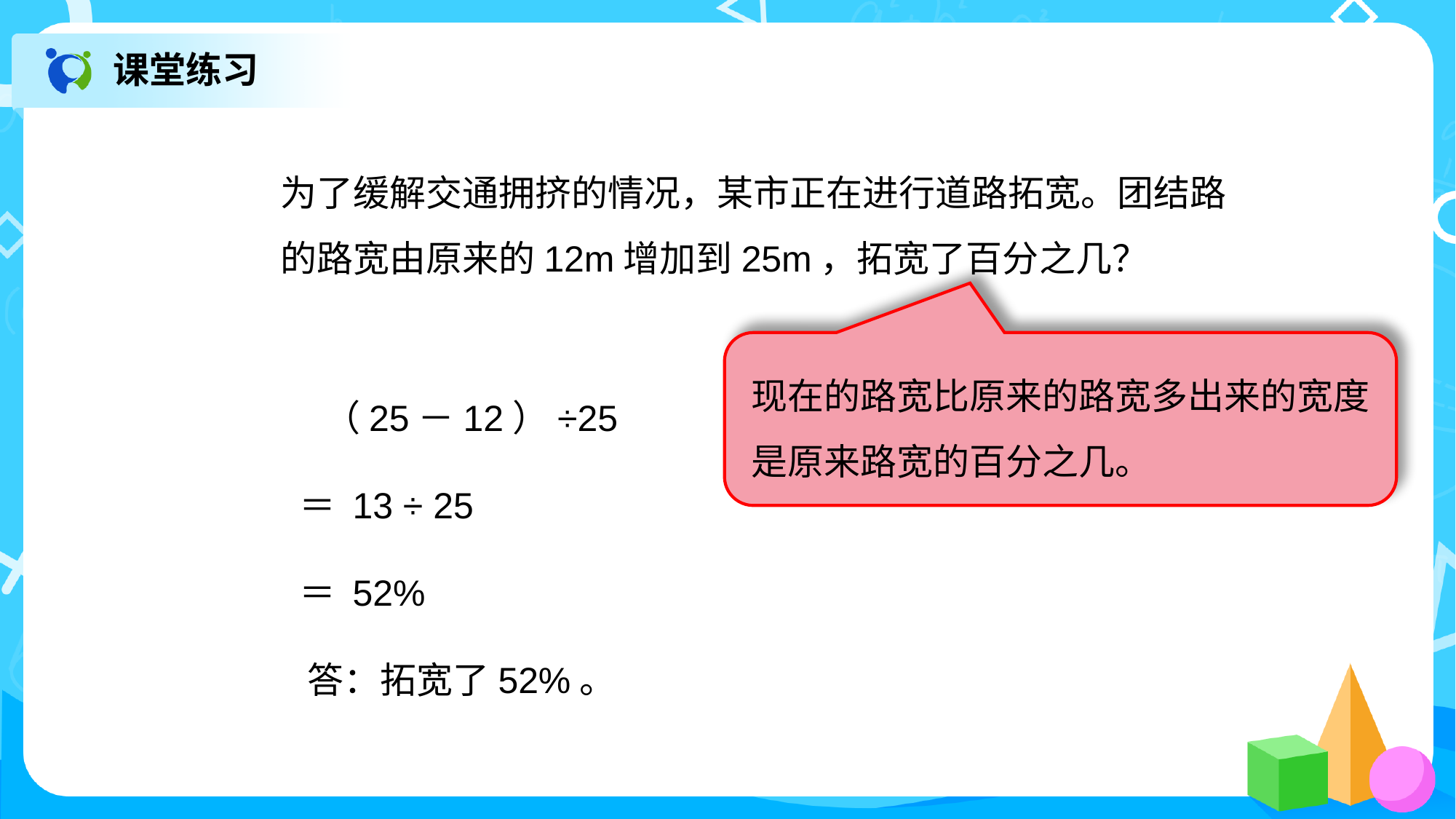

课堂练习
为了缓解交通拥挤的情况，某市正在进行道路拓宽。团结路的路宽由原来的12m增加到25m，拓宽了百分之几？

现在的路宽比原来的路宽多出来的宽度
是原来路宽的百分之几。
    （25－12）÷25
 ＝ 13 ÷ 25
 ＝ 52%
  答：拓宽了52%。